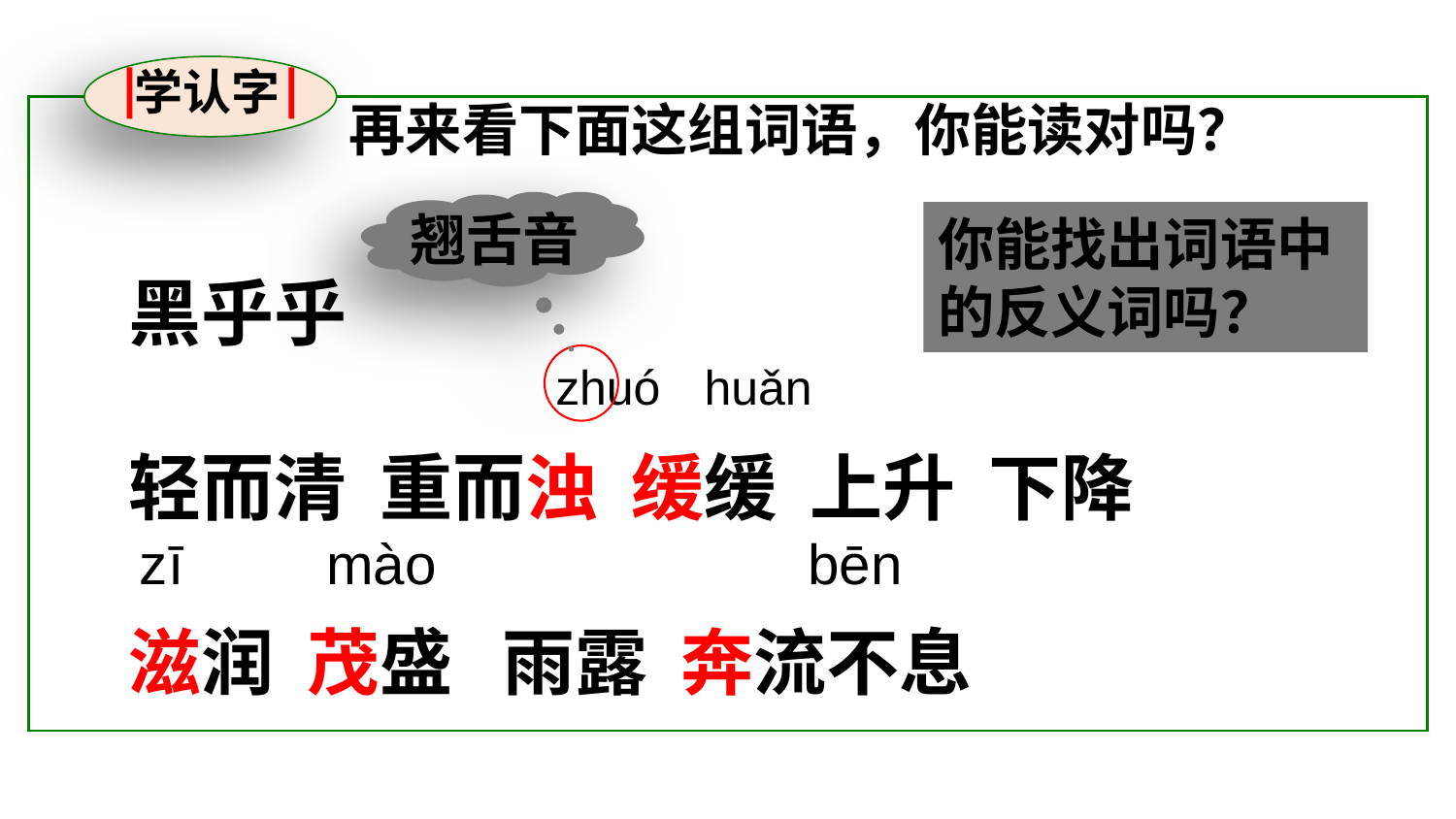

学认字

再来看下面这组词语，你能读对吗？

黑乎乎
轻而清  重而浊  缓缓  上升  下降
滋润  茂盛   雨露  奔流不息

翘舌音
你能找出词语中的反义词吗？

huǎn
zhuó
zī
mào
bēn